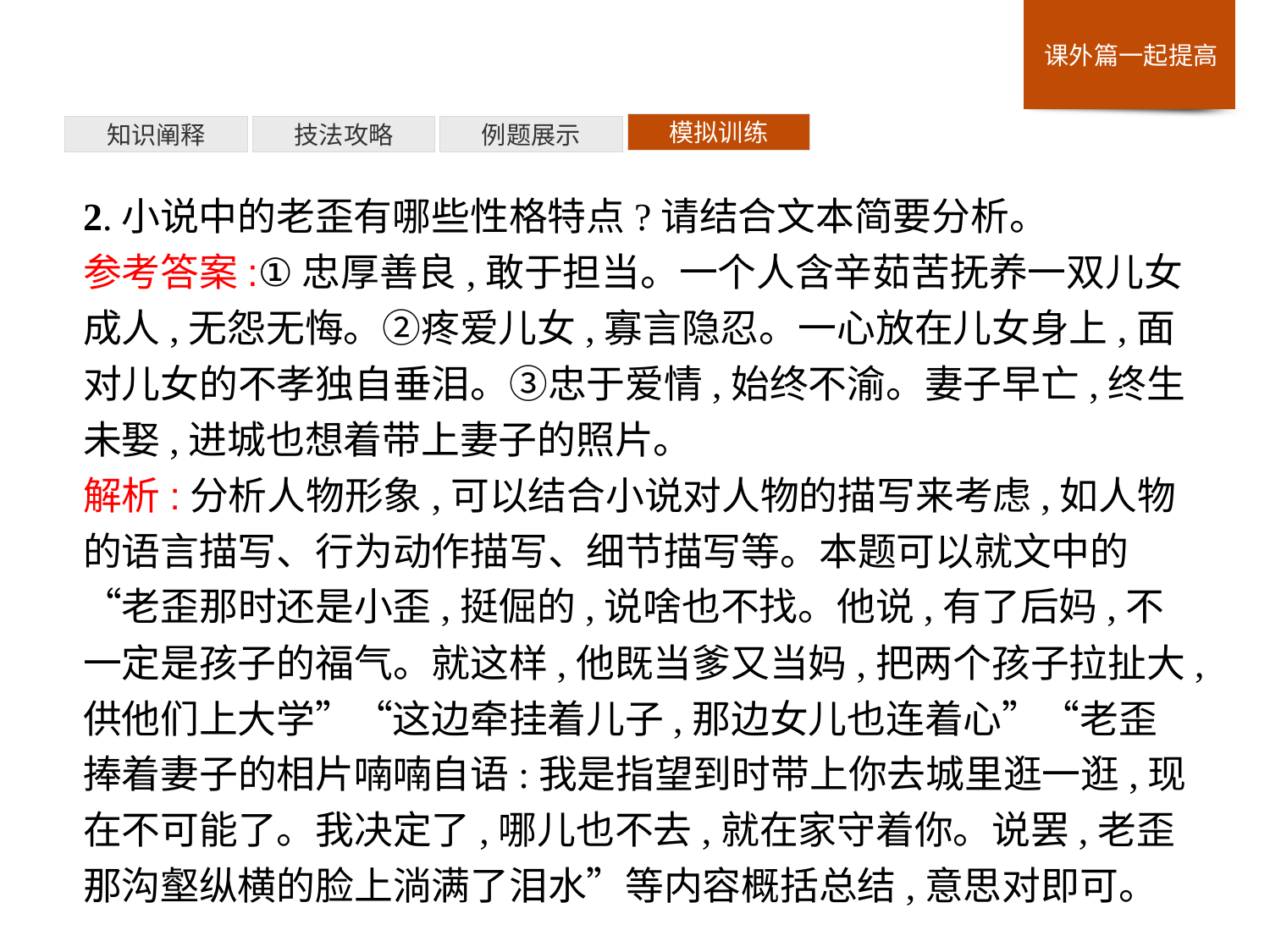

模拟训练
例题展示
技法攻略
知识阐释
2.小说中的老歪有哪些性格特点?请结合文本简要分析。
参考答案:①忠厚善良,敢于担当。一个人含辛茹苦抚养一双儿女成人,无怨无悔。②疼爱儿女,寡言隐忍。一心放在儿女身上,面对儿女的不孝独自垂泪。③忠于爱情,始终不渝。妻子早亡,终生未娶,进城也想着带上妻子的照片。
解析:分析人物形象,可以结合小说对人物的描写来考虑,如人物的语言描写、行为动作描写、细节描写等。本题可以就文中的“老歪那时还是小歪,挺倔的,说啥也不找。他说,有了后妈,不一定是孩子的福气。就这样,他既当爹又当妈,把两个孩子拉扯大,供他们上大学”“这边牵挂着儿子,那边女儿也连着心”“老歪捧着妻子的相片喃喃自语:我是指望到时带上你去城里逛一逛,现在不可能了。我决定了,哪儿也不去,就在家守着你。说罢,老歪那沟壑纵横的脸上淌满了泪水”等内容概括总结,意思对即可。